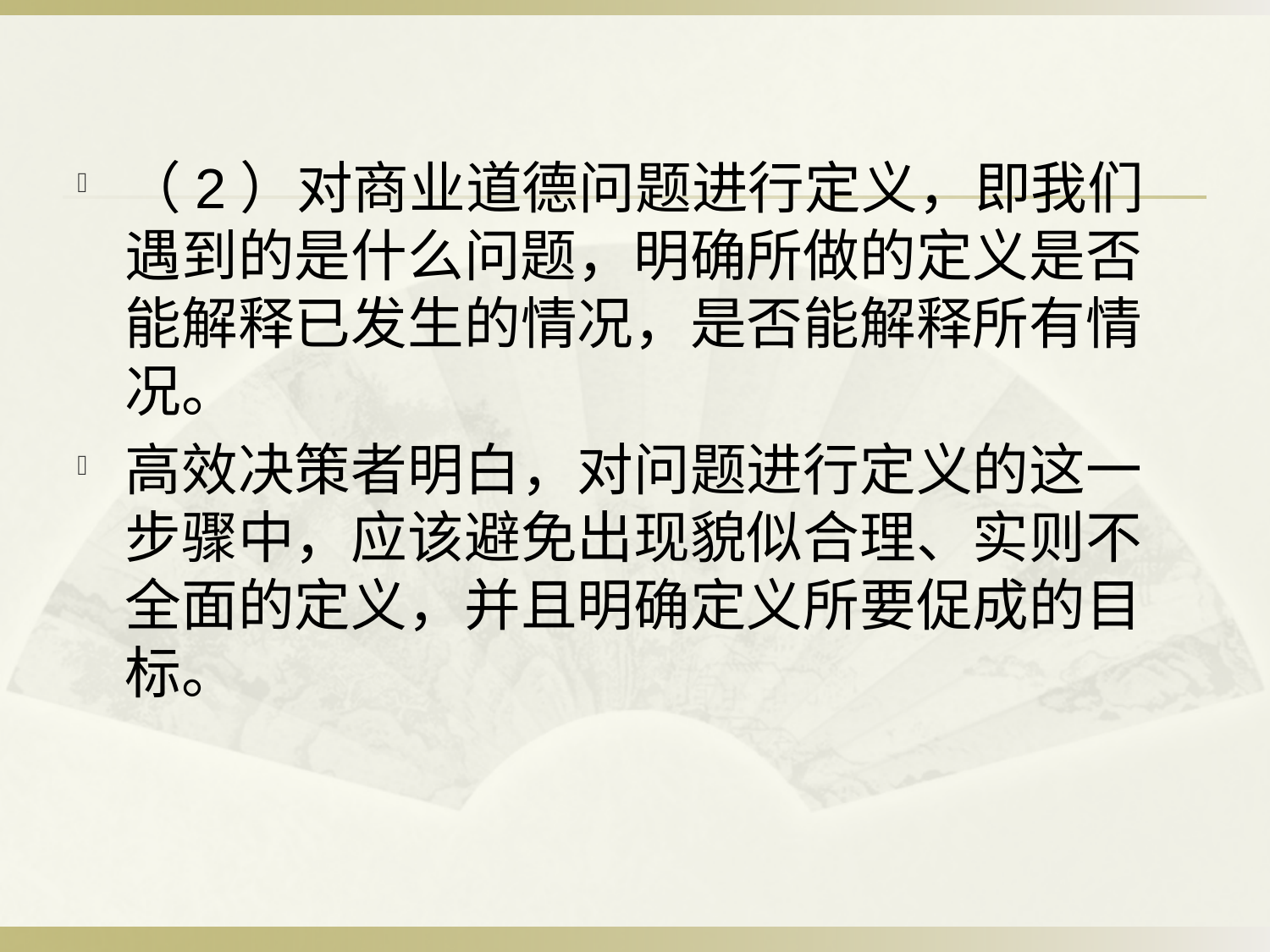

#
（2）对商业道德问题进行定义，即我们遇到的是什么问题，明确所做的定义是否能解释已发生的情况，是否能解释所有情况。
高效决策者明白，对问题进行定义的这一步骤中，应该避免出现貌似合理、实则不全面的定义，并且明确定义所要促成的目标。